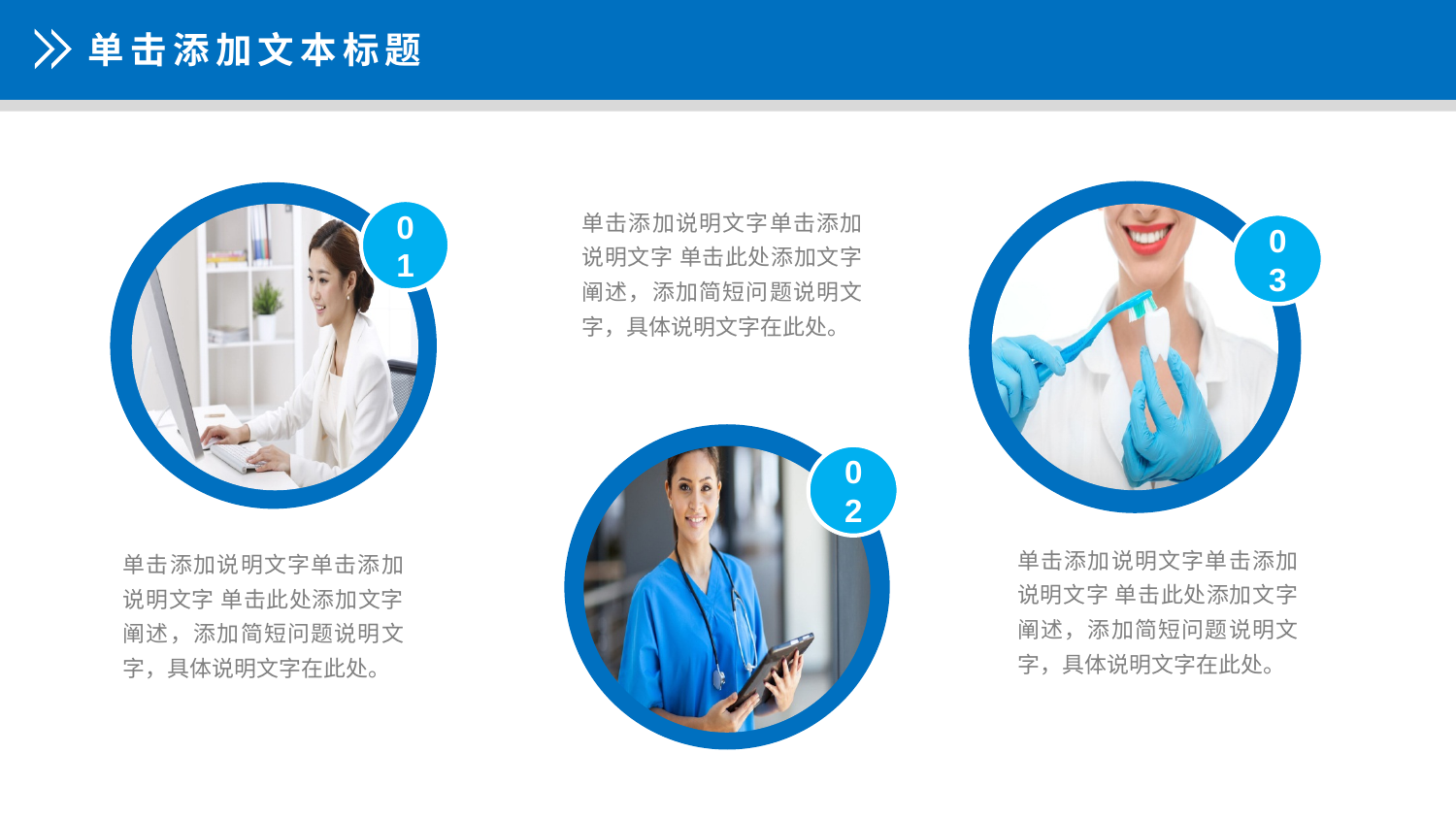

单击添加文本标题

单击添加说明文字单击添加说明文字 单击此处添加文字阐述，添加简短问题说明文字，具体说明文字在此处。
01
03

02
单击添加说明文字单击添加说明文字 单击此处添加文字阐述，添加简短问题说明文字，具体说明文字在此处。
单击添加说明文字单击添加说明文字 单击此处添加文字阐述，添加简短问题说明文字，具体说明文字在此处。